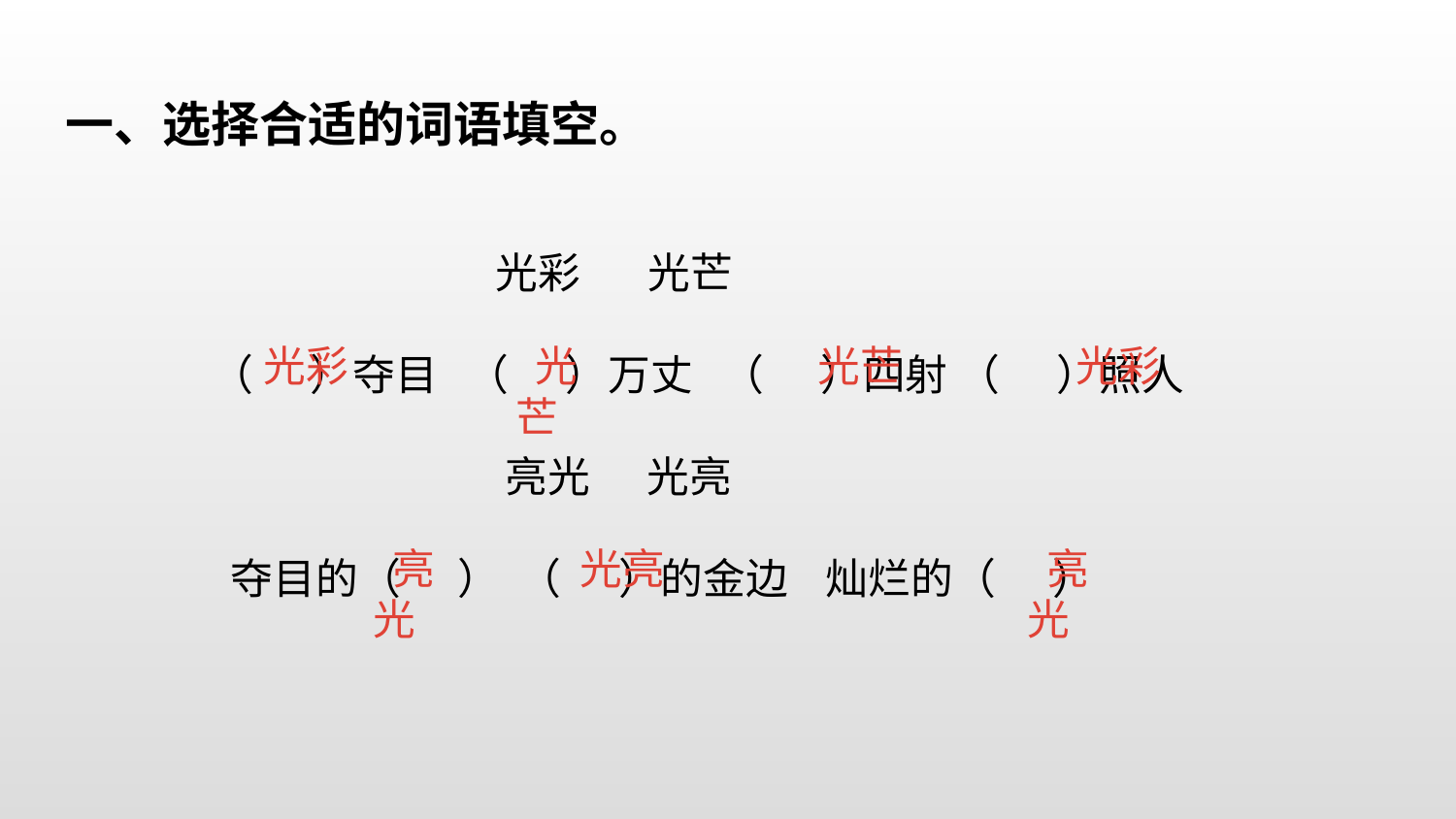

一、选择合适的词语填空。
                             光彩	光芒
（      ）夺目   （      ）万丈   （      ）四射 （      ）照人
                              亮光      光亮
 夺目的（      ）  （      ）的金边    灿烂的（      ）
 光彩
 光芒
光芒
 光彩
 亮光
 光亮
 亮光